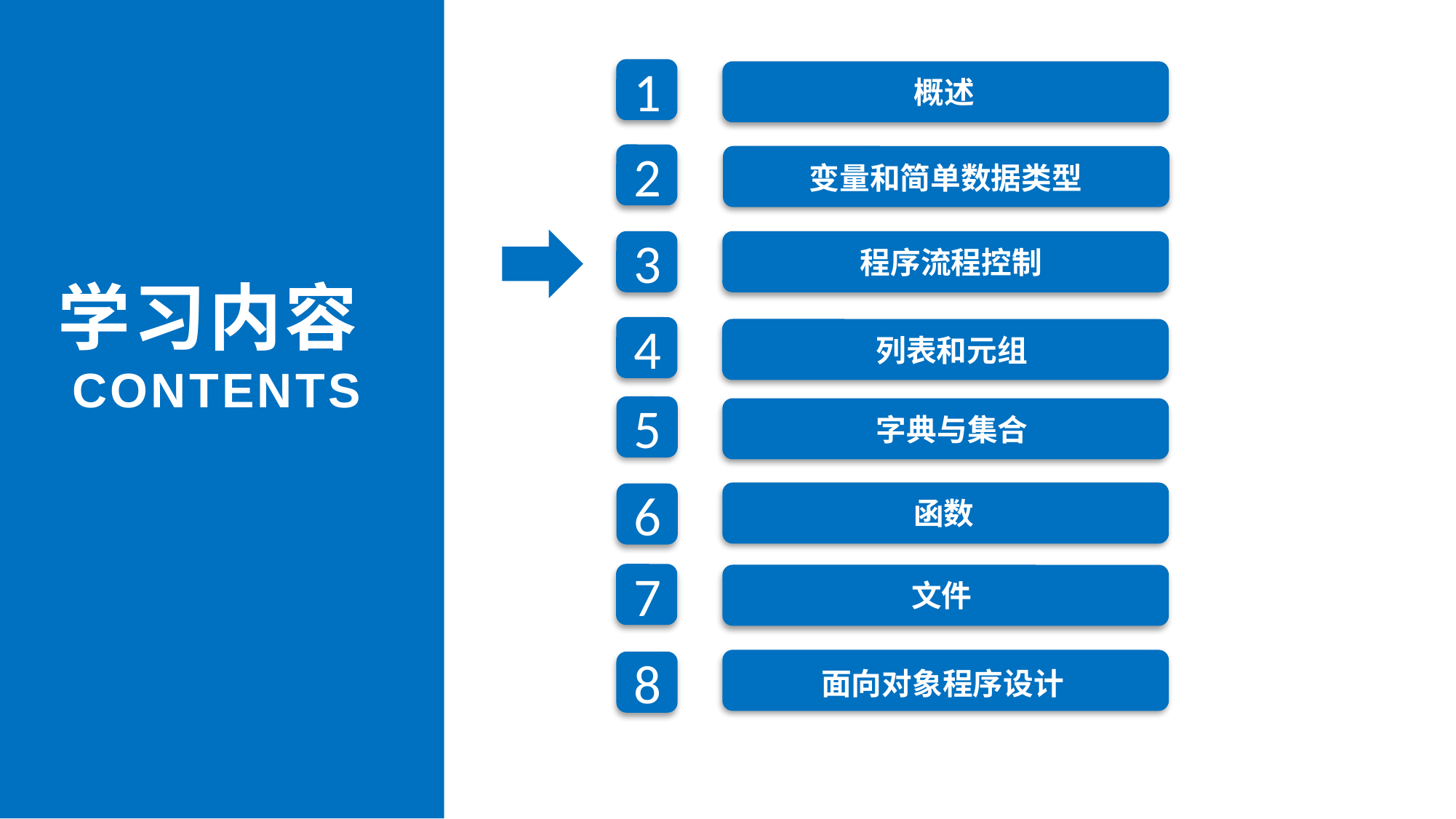

1

概述
2

变量和简单数据类型

3

程序流程控制
学习内容
CONTENTS
4

列表和元组
5

字典与集合

函数
6
7

文件

面向对象程序设计
8